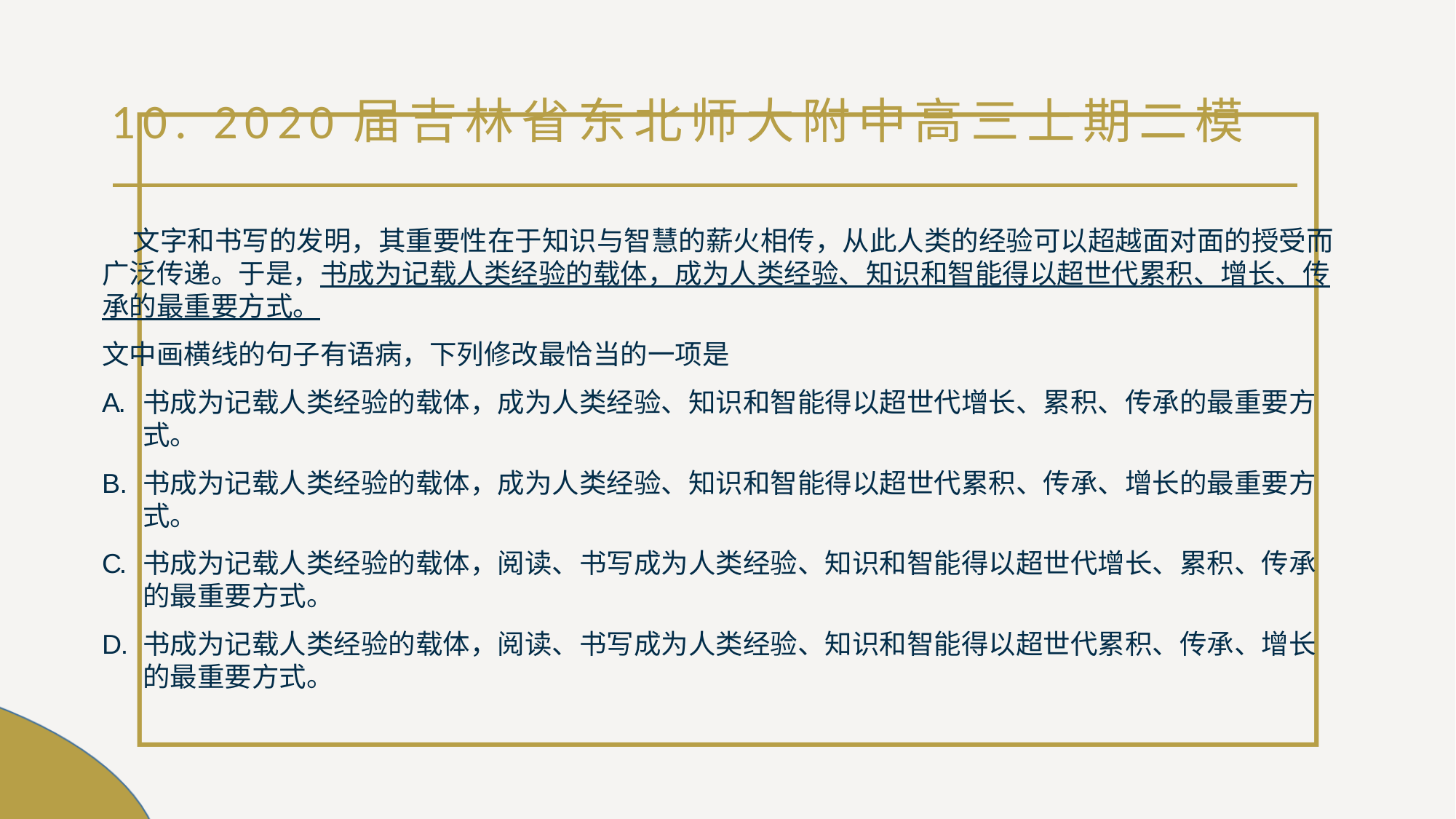

# 10. 2020届吉林省东北师大附中高三上期二模
    文字和书写的发明，其重要性在于知识与智慧的薪火相传，从此人类的经验可以超越面对面的授受而广泛传递。于是，书成为记载人类经验的载体，成为人类经验、知识和智能得以超世代累积、增长、传承的最重要方式。
文中画横线的句子有语病，下列修改最恰当的一项是
书成为记载人类经验的载体，成为人类经验、知识和智能得以超世代增长、累积、传承的最重要方式。
书成为记载人类经验的载体，成为人类经验、知识和智能得以超世代累积、传承、增长的最重要方式。
书成为记载人类经验的载体，阅读、书写成为人类经验、知识和智能得以超世代增长、累积、传承的最重要方式。
书成为记载人类经验的载体，阅读、书写成为人类经验、知识和智能得以超世代累积、传承、增长的最重要方式。